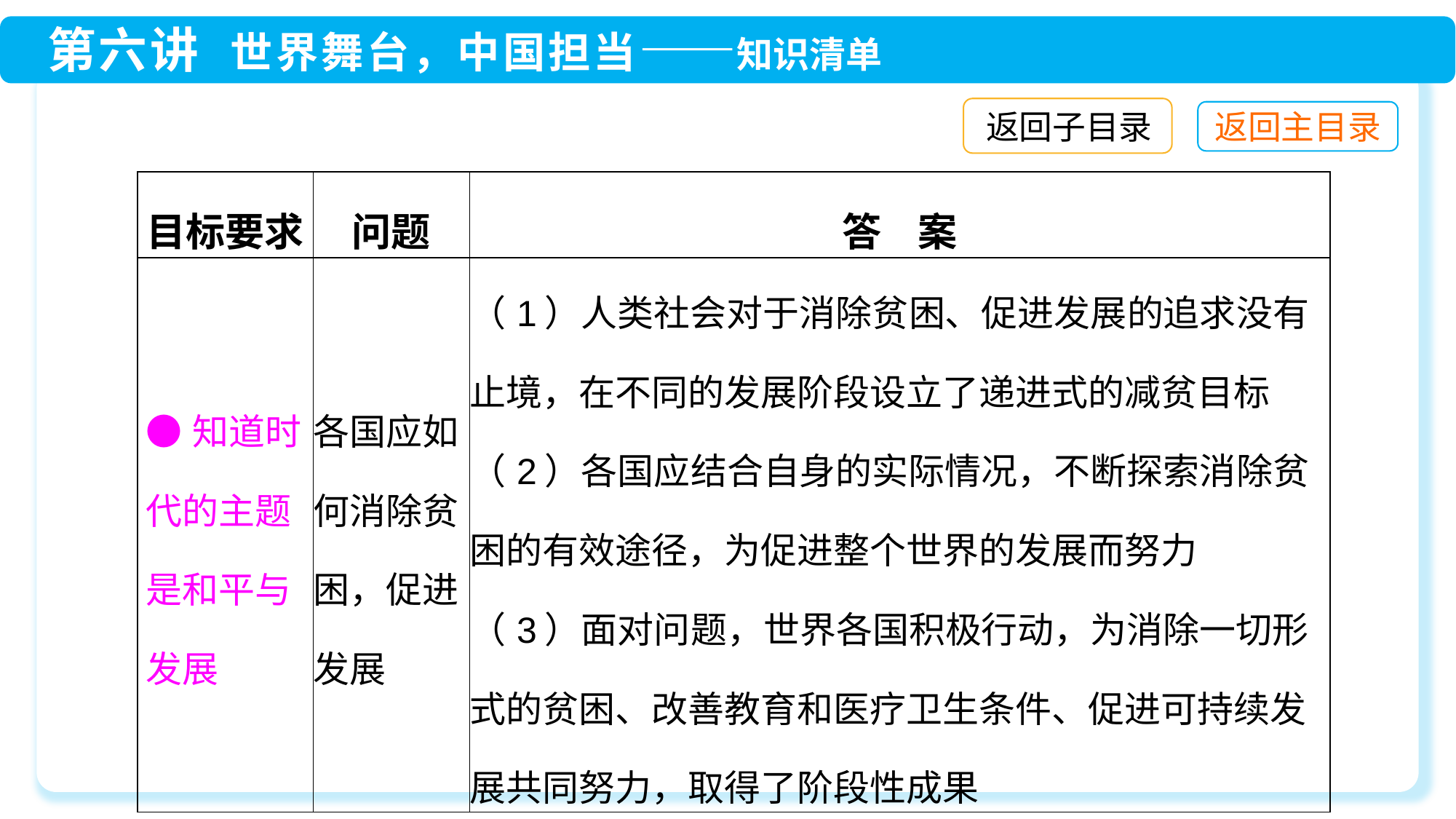

返回子目录
| 目标要求 | 问题 | 答 案 |
| --- | --- | --- |
| ●知道时代的主题是和平与发展 | 各国应如何消除贫困，促进发展 | （1）人类社会对于消除贫困、促进发展的追求没有止境，在不同的发展阶段设立了递进式的减贫目标 （2）各国应结合自身的实际情况，不断探索消除贫困的有效途径，为促进整个世界的发展而努力 （3）面对问题，世界各国积极行动，为消除一切形式的贫困、改善教育和医疗卫生条件、促进可持续发展共同努力，取得了阶段性成果 |